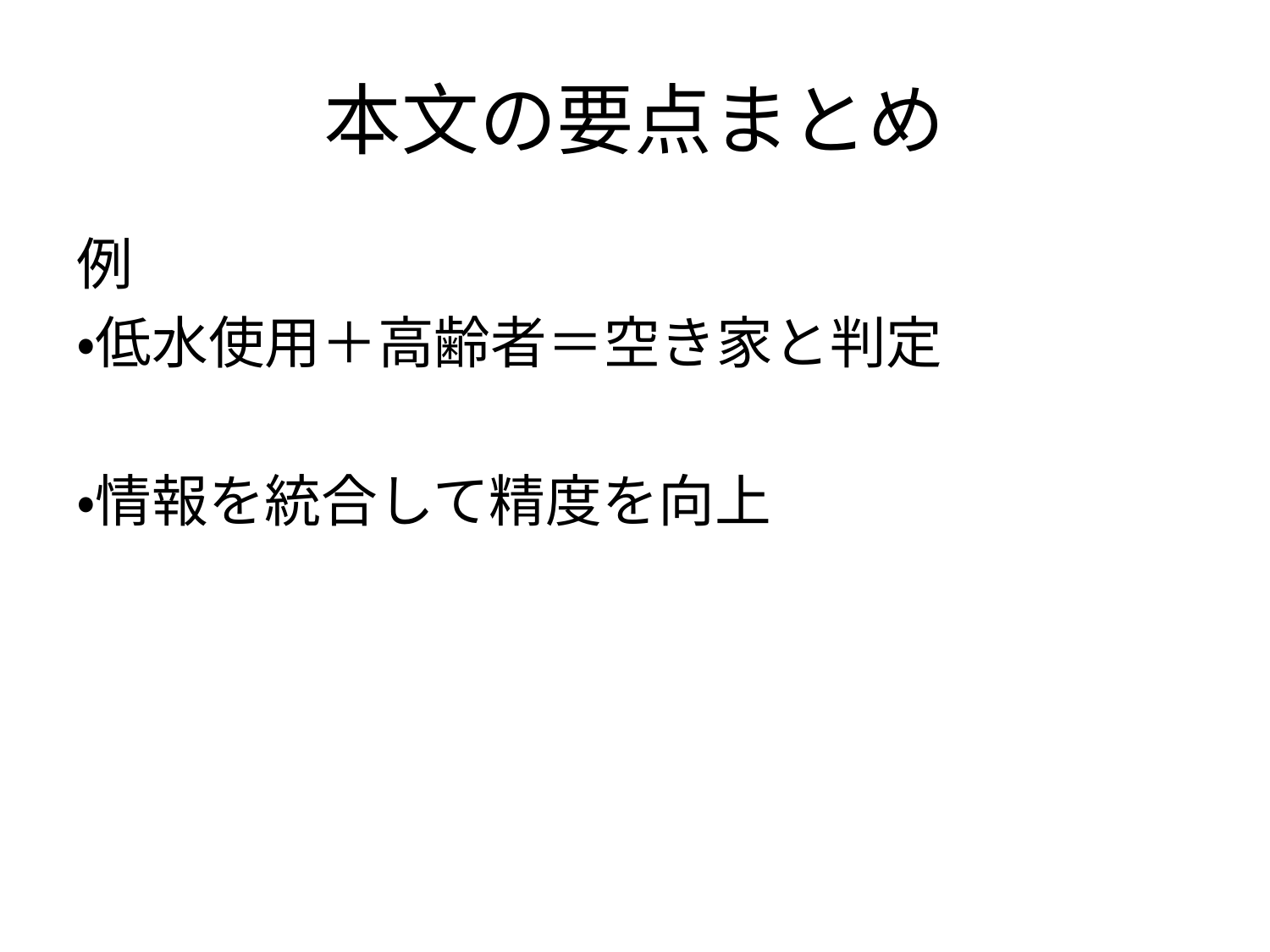

# 本文の要点まとめ
例
・低水使用＋高齢者＝空き家と判定

・情報を統合して精度を向上